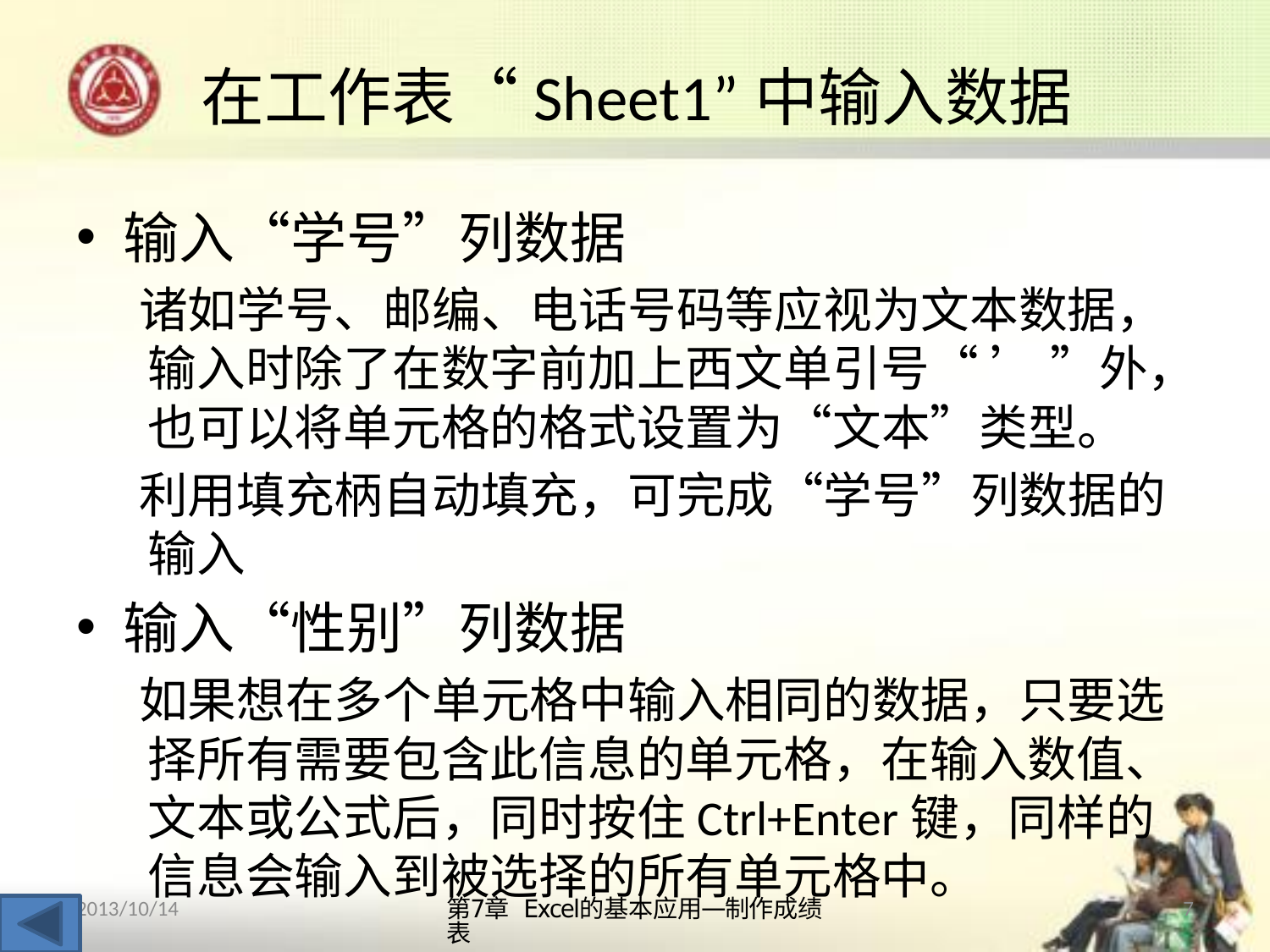

# 在工作表“Sheet1”中输入数据
输入“学号”列数据
诸如学号、邮编、电话号码等应视为文本数据，输入时除了在数字前加上西文单引号“ ’ ”外，也可以将单元格的格式设置为“文本”类型。
利用填充柄自动填充，可完成“学号”列数据的输入
输入“性别”列数据
如果想在多个单元格中输入相同的数据，只要选择所有需要包含此信息的单元格，在输入数值、文本或公式后，同时按住Ctrl+Enter键，同样的信息会输入到被选择的所有单元格中。
第7章  Excel的基本应用—制作成绩表
7
2013/10/14